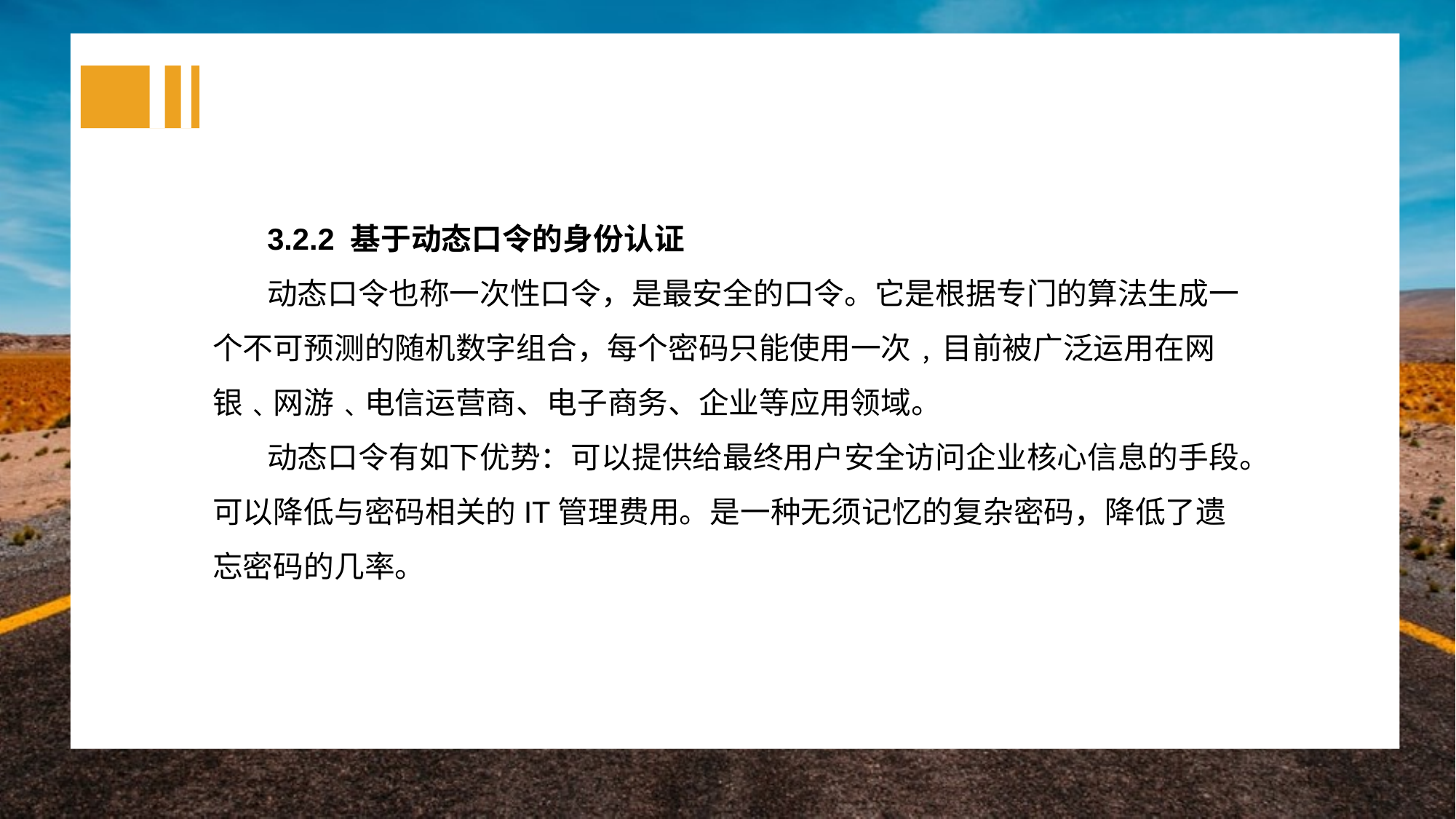

3.2.2 基于动态口令的身份认证
动态口令也称一次性口令，是最安全的口令。它是根据专门的算法生成一个不可预测的随机数字组合，每个密码只能使用一次﹐目前被广泛运用在网银﹑网游﹑电信运营商、电子商务、企业等应用领域。
动态口令有如下优势：可以提供给最终用户安全访问企业核心信息的手段。可以降低与密码相关的IT管理费用。是一种无须记忆的复杂密码，降低了遗忘密码的几率。